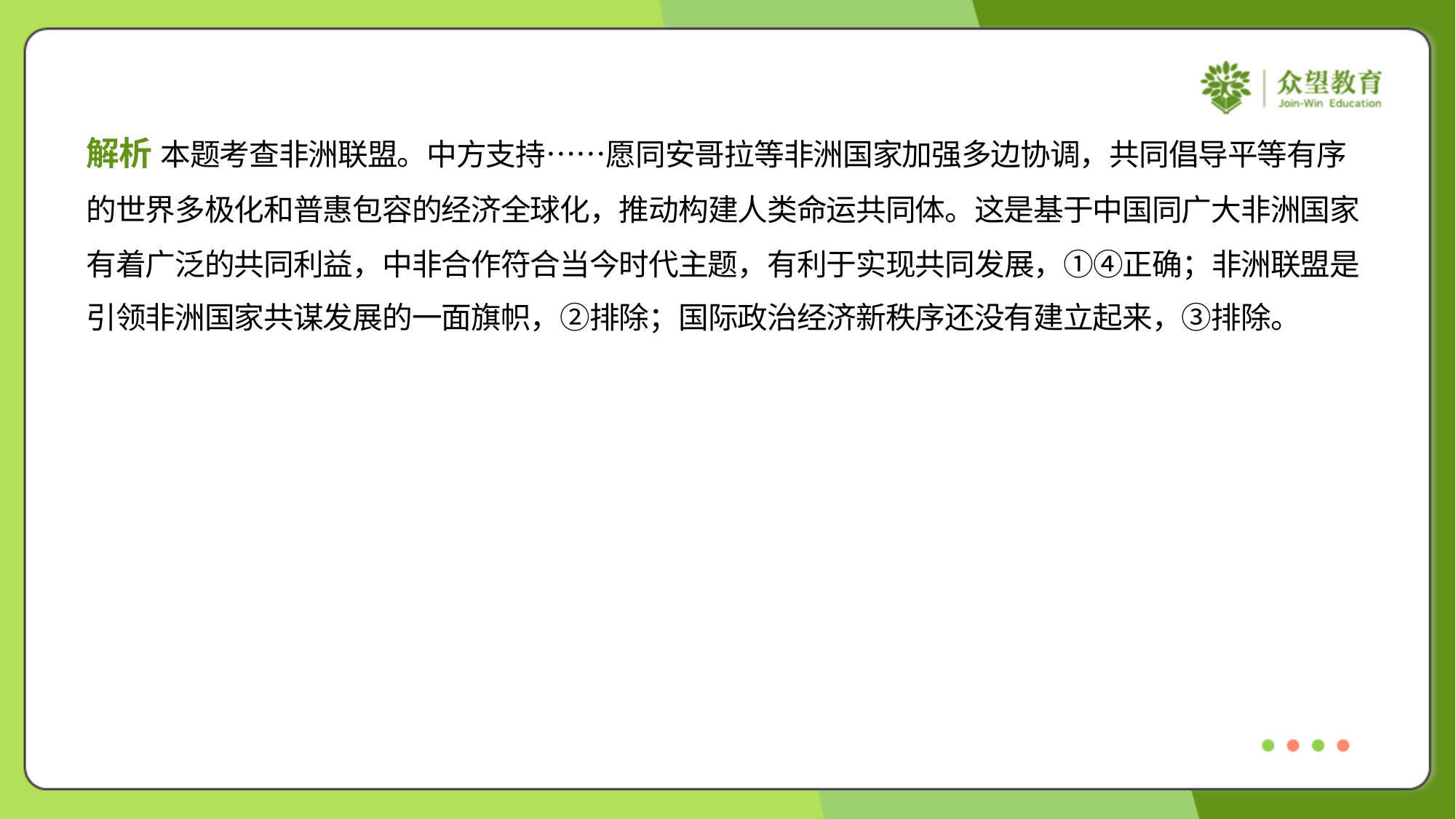

解析 本题考查非洲联盟。中方支持……愿同安哥拉等非洲国家加强多边协调，共同倡导平等有序
的世界多极化和普惠包容的经济全球化，推动构建人类命运共同体。这是基于中国同广大非洲国家
有着广泛的共同利益，中非合作符合当今时代主题，有利于实现共同发展，①④正确；非洲联盟是
引领非洲国家共谋发展的一面旗帜，②排除；国际政治经济新秩序还没有建立起来，③排除。